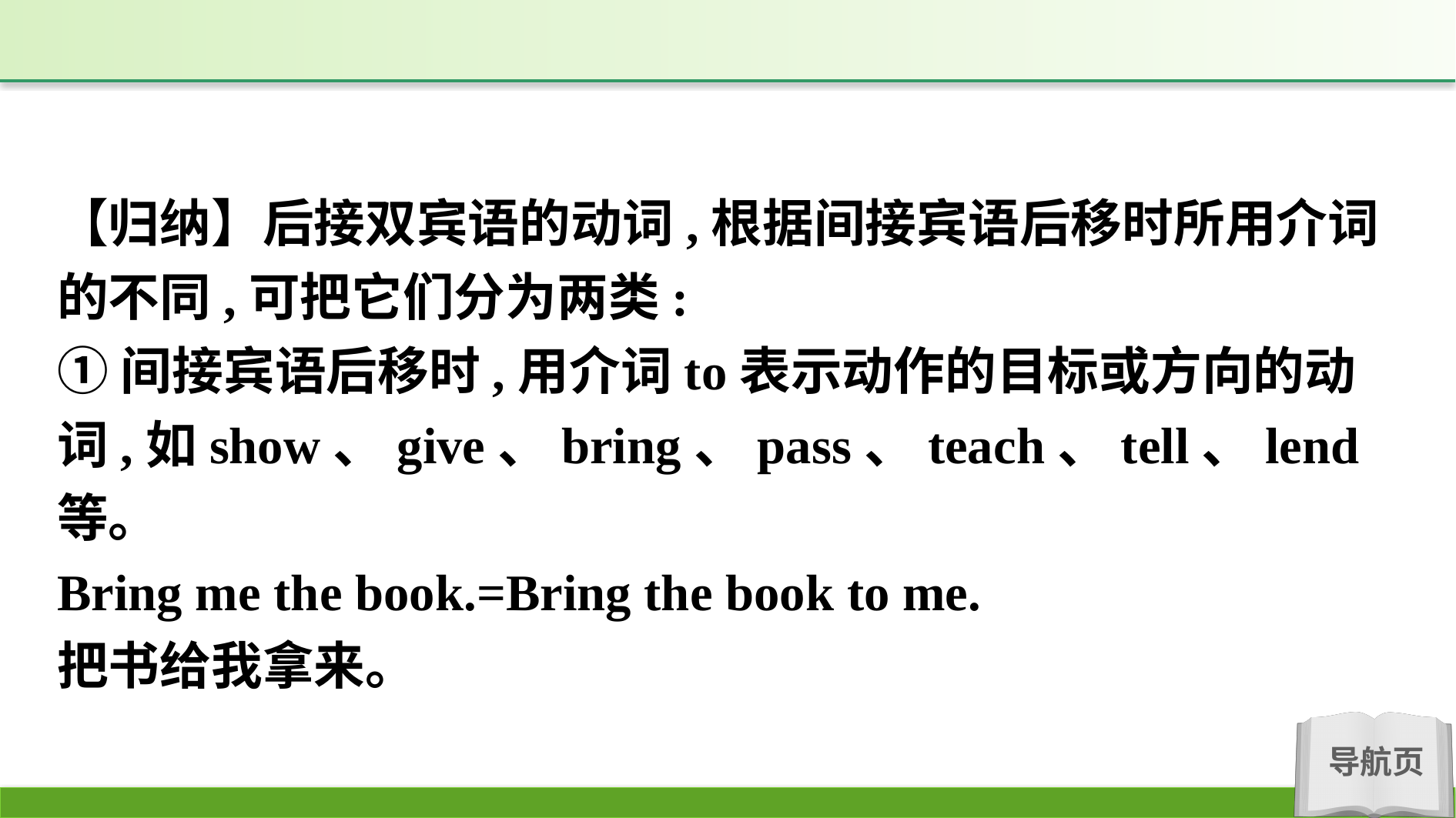

【归纳】后接双宾语的动词,根据间接宾语后移时所用介词的不同,可把它们分为两类:
①间接宾语后移时,用介词to表示动作的目标或方向的动词,如show、give、bring、pass、teach、tell、lend等。
Bring me the book.=Bring the book to me.
把书给我拿来。